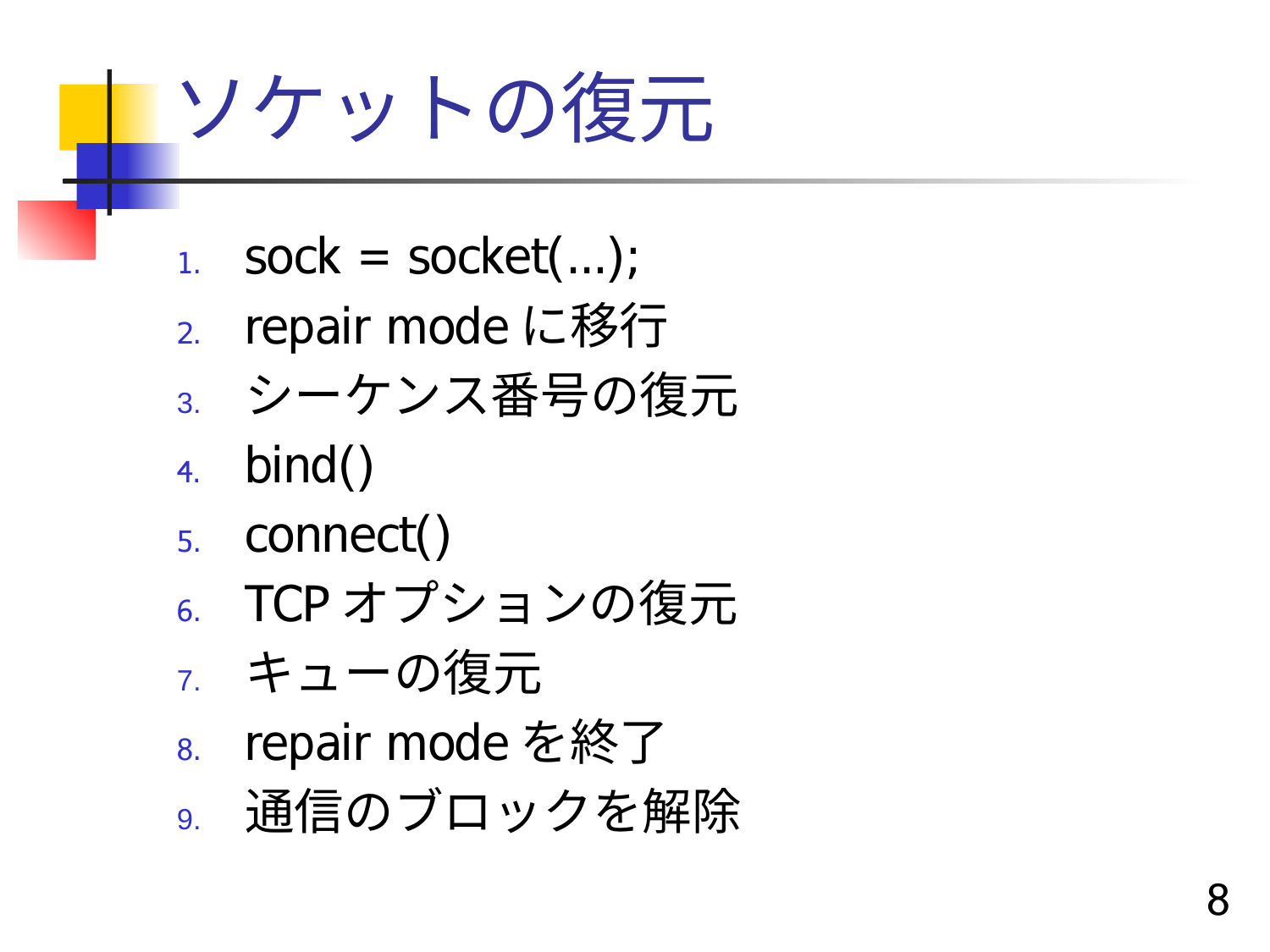

# ソケットの復元
sock = socket(…);
repair modeに移行
シーケンス番号の復元
bind()
connect()
TCPオプションの復元
キューの復元
repair modeを終了
通信のブロックを解除

8